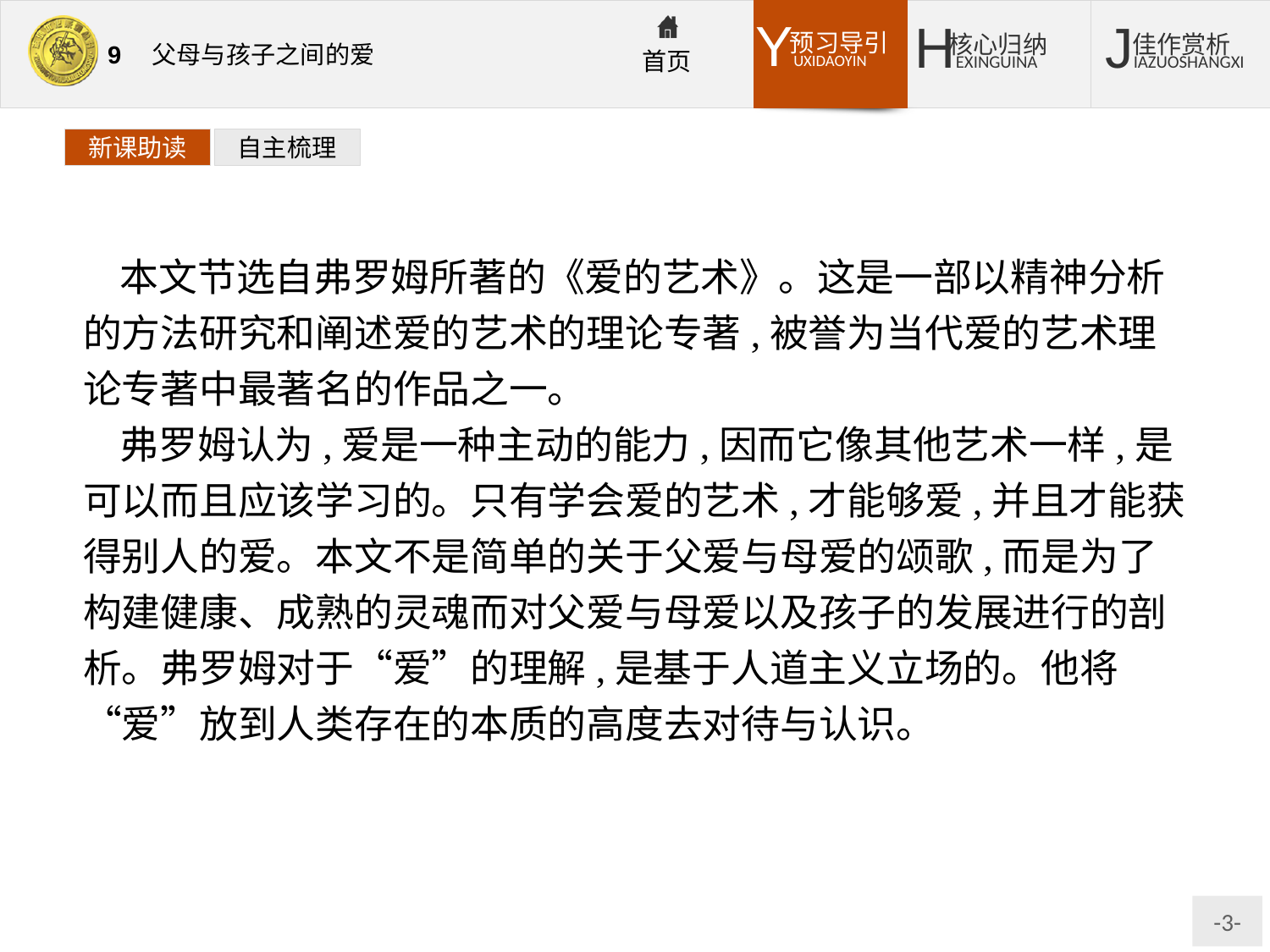

新课助读
自主梳理
本文节选自弗罗姆所著的《爱的艺术》。这是一部以精神分析的方法研究和阐述爱的艺术的理论专著,被誉为当代爱的艺术理论专著中最著名的作品之一。
弗罗姆认为,爱是一种主动的能力,因而它像其他艺术一样,是可以而且应该学习的。只有学会爱的艺术,才能够爱,并且才能获得别人的爱。本文不是简单的关于父爱与母爱的颂歌,而是为了构建健康、成熟的灵魂而对父爱与母爱以及孩子的发展进行的剖析。弗罗姆对于“爱”的理解,是基于人道主义立场的。他将“爱”放到人类存在的本质的高度去对待与认识。